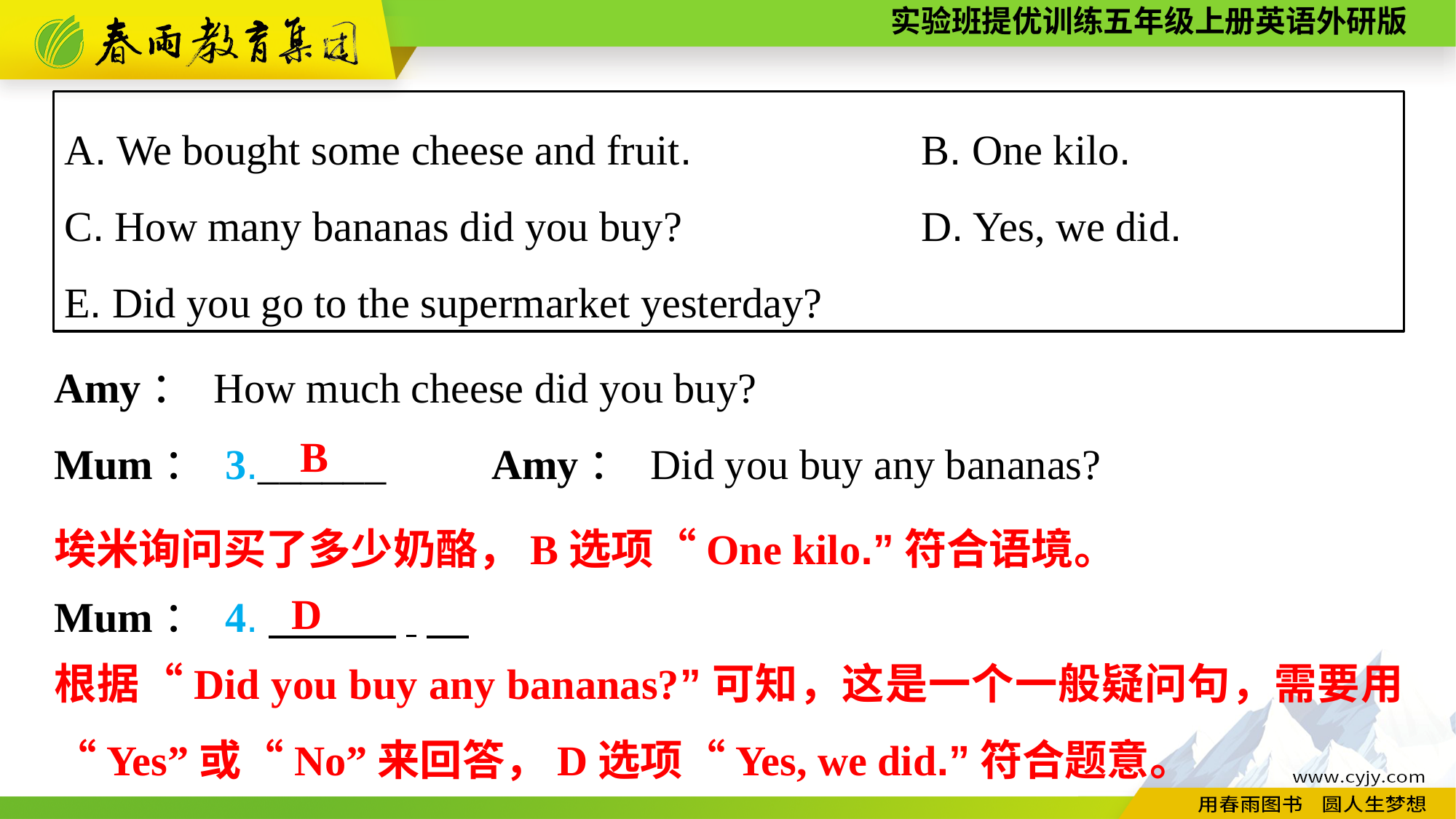

A. We bought some cheese and fruit. 	B. One kilo.
C. How many bananas did you buy? 	D. Yes, we did.
E. Did you go to the supermarket yesterday?
Amy： How much cheese did you buy?
Mum： 3.______　　Amy： Did you buy any bananas?

Mum： 4.　　　.
B
埃米询问买了多少奶酪，B选项“One kilo.”符合语境。
D
根据“Did you buy any bananas?”可知，这是一个一般疑问句，需要用“Yes”或“No”来回答，D选项“Yes, we did.”符合题意。